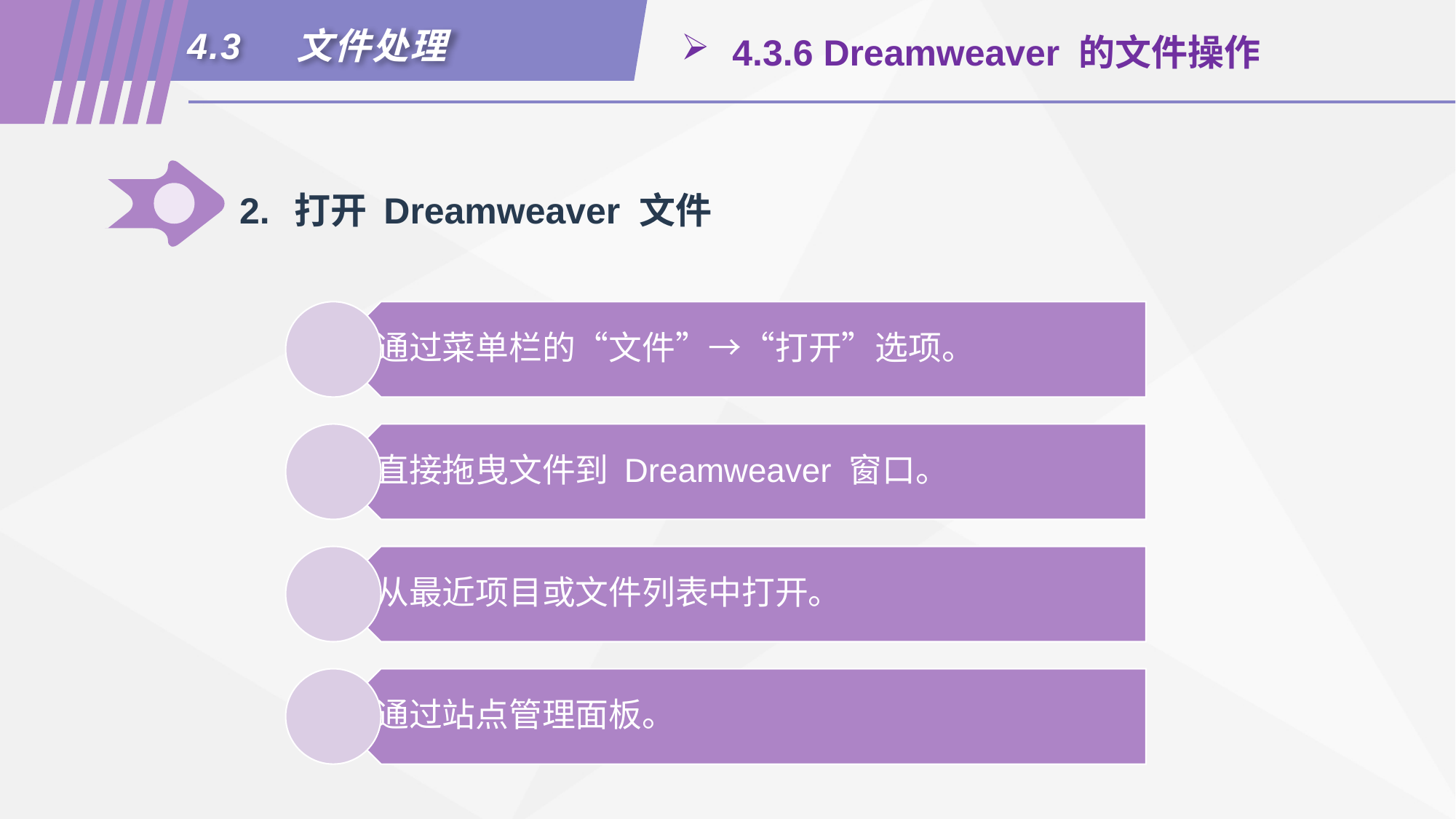

4.3	文件处理
 4.3.6 Dreamweaver 的文件操作

2.	打开 Dreamweaver 文件
通过菜单栏的“文件”→“打开”选项。
直接拖曳文件到 Dreamweaver 窗口。
从最近项目或文件列表中打开。
通过站点管理面板。